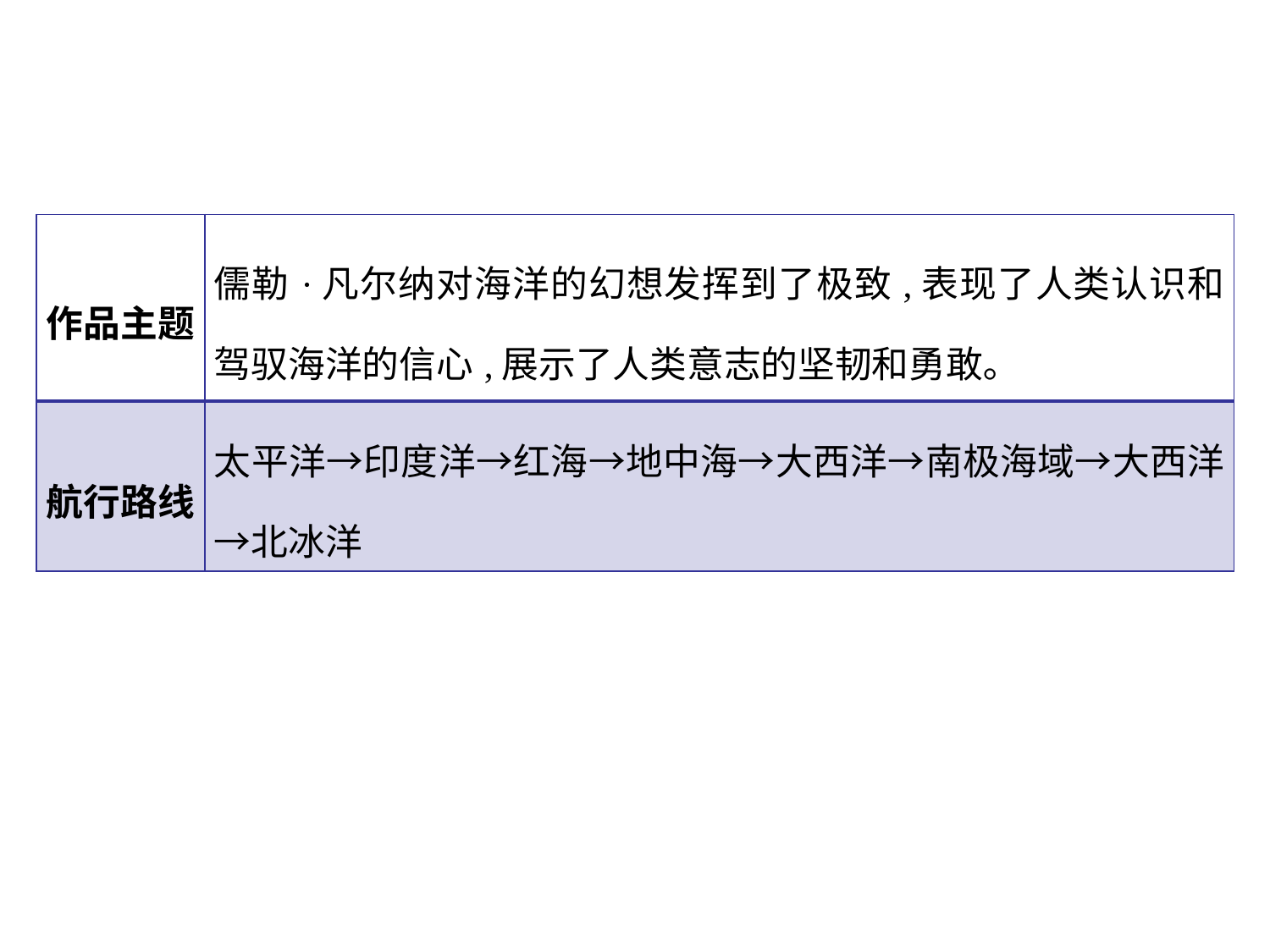

| 作品主题 | 儒勒·凡尔纳对海洋的幻想发挥到了极致,表现了人类认识和驾驭海洋的信心,展示了人类意志的坚韧和勇敢｡ |
| --- | --- |
| 航行路线 | 太平洋→印度洋→红海→地中海→大西洋→南极海域→大西洋→北冰洋 |